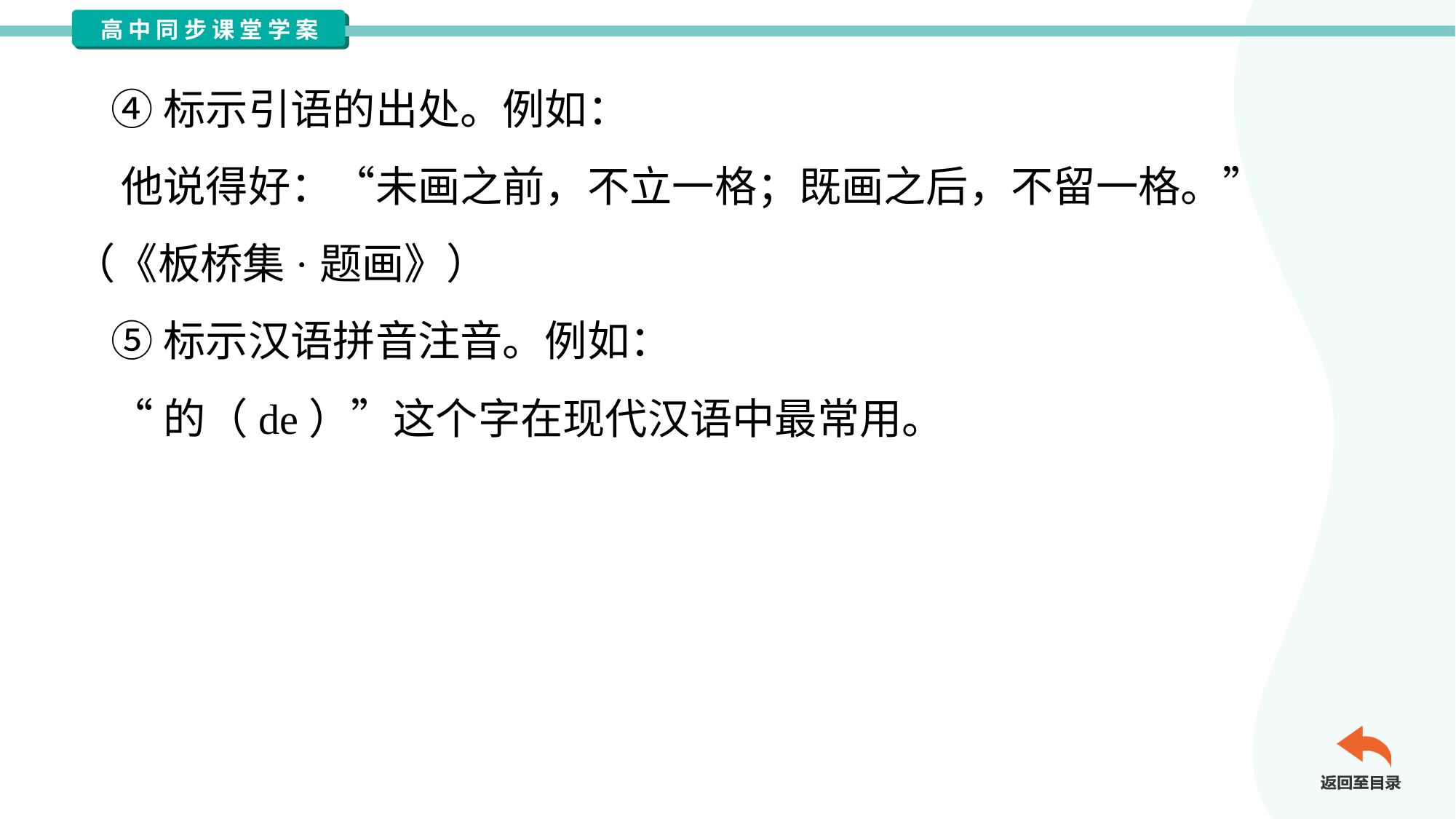

④标示引语的出处。例如：
    他说得好：“未画之前，不立一格；既画之后，不留一格。”
（《板桥集·题画》）
    ⑤标示汉语拼音注音。例如：
    “的（de）”这个字在现代汉语中最常用。